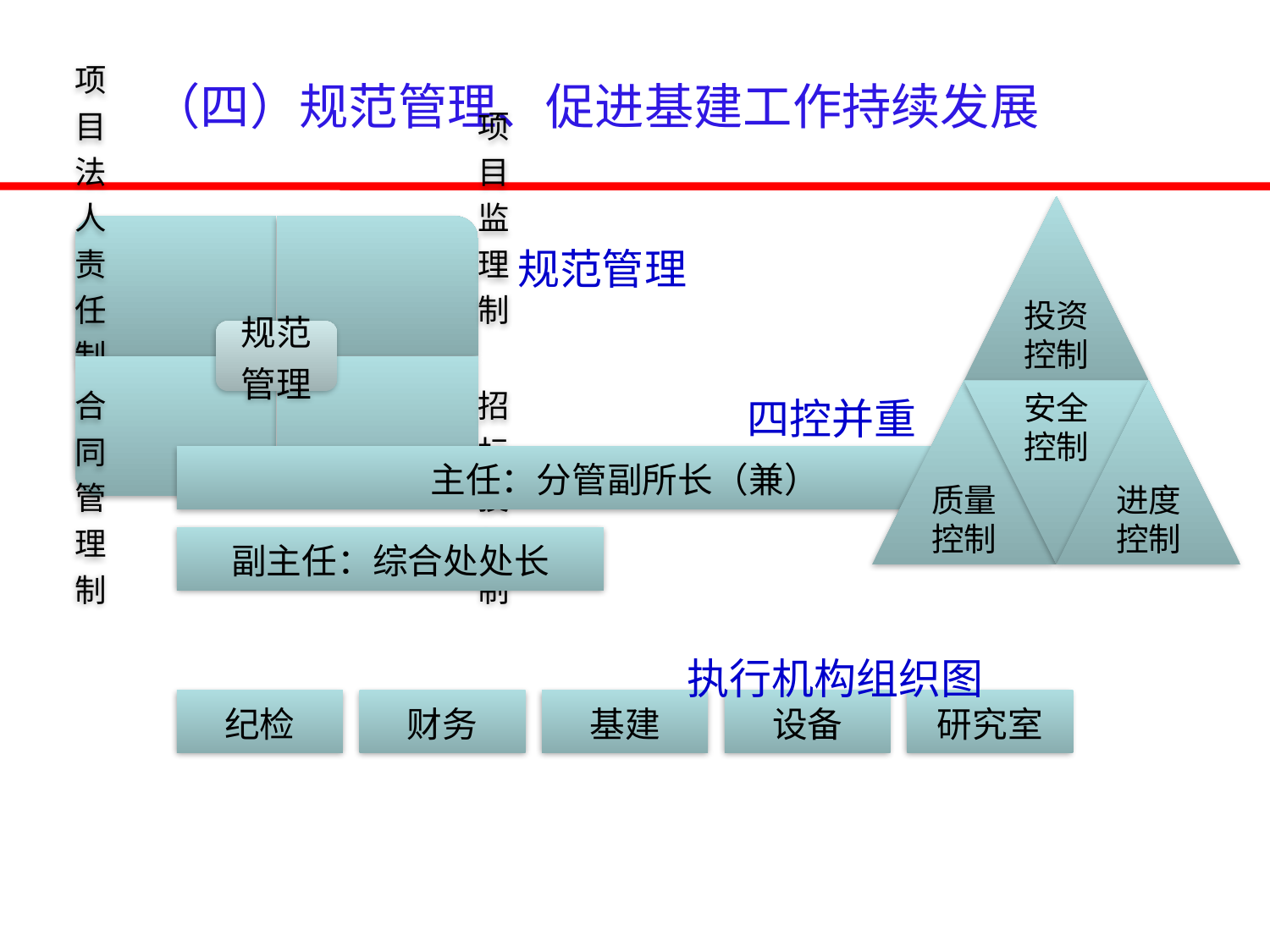

（四）规范管理、促进基建工作持续发展

投资控制
进度控制
规范管理
项目法人责任制
合同管理制
规范管理
四控并重
主任：分管副所长（兼）
副主任：综合处处长
纪检
基建
设备
财务
研究室
执行机构组织图